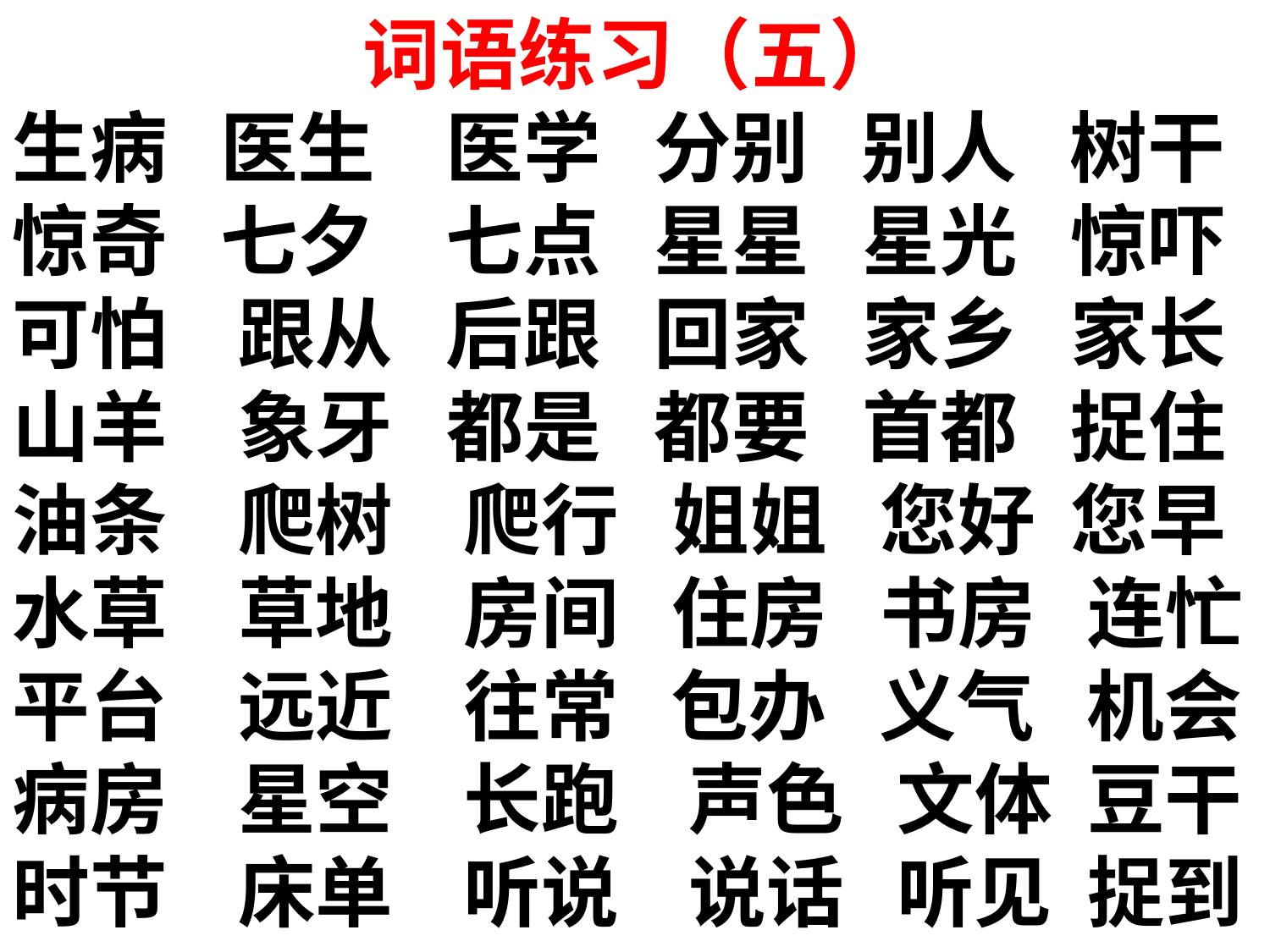

词语练习（五）
生病   医生    医学   分别   别人   树干
惊奇   七夕    七点   星星   星光   惊吓
可怕    跟从   后跟   回家   家乡   家长
山羊    象牙   都是   都要   首都   捉住
油条    爬树    爬行   姐姐   您好  您早
水草    草地    房间   住房   书房   连忙
平台    远近    往常   包办   义气   机会
病房    星空    长跑    声色   文体  豆干
时节    床单    听说    说话   听见  捉到